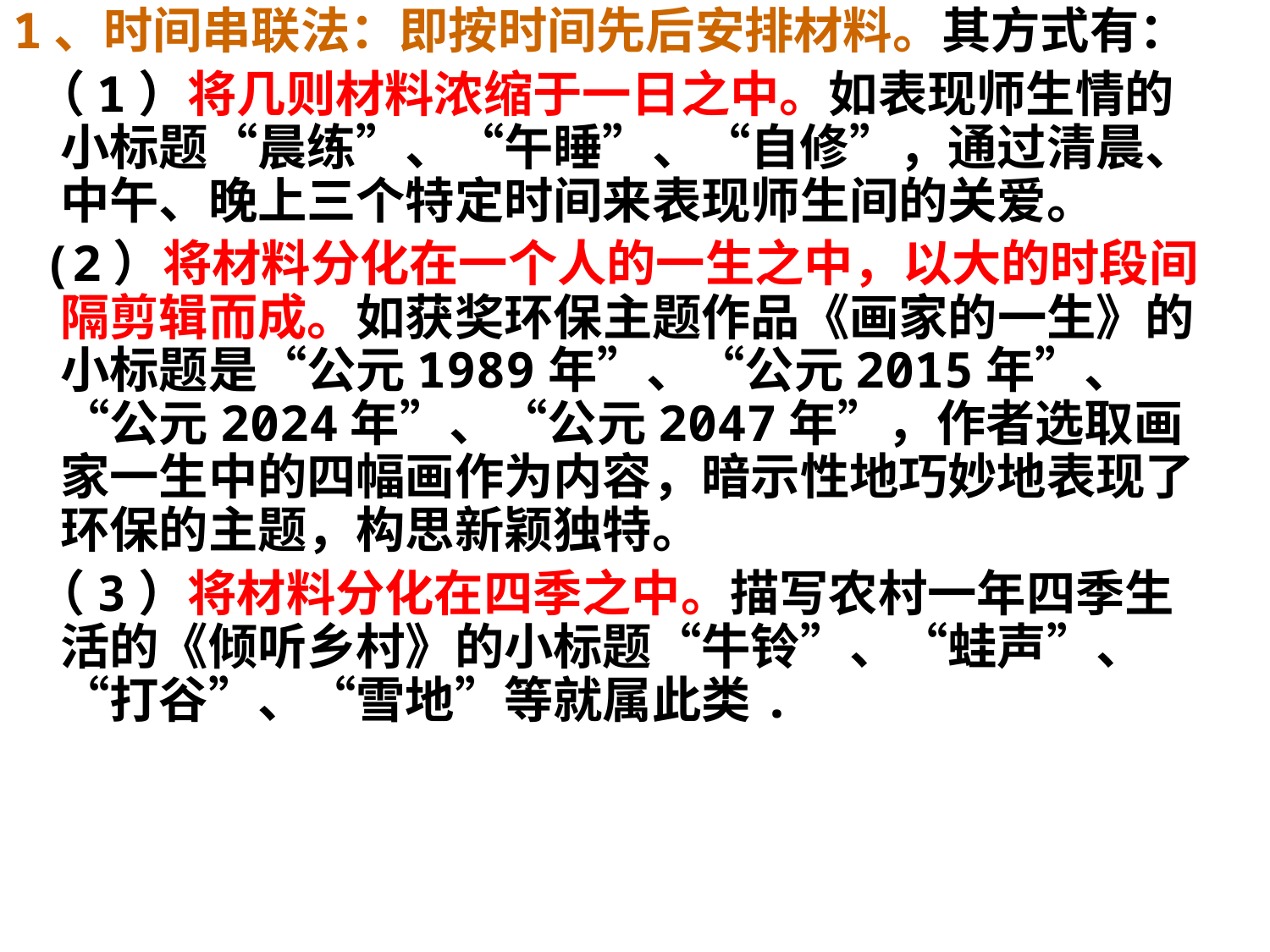

1、时间串联法：即按时间先后安排材料。其方式有：
 （1）将几则材料浓缩于一日之中。如表现师生情的小标题“晨练”、“午睡”、“自修”，通过清晨、中午、晚上三个特定时间来表现师生间的关爱。
 (2）将材料分化在一个人的一生之中，以大的时段间隔剪辑而成。如获奖环保主题作品《画家的一生》的小标题是“公元1989年”、“公元2015年”、“公元2024年”、“公元2047年”，作者选取画家一生中的四幅画作为内容，暗示性地巧妙地表现了环保的主题，构思新颖独特。
 （3）将材料分化在四季之中。描写农村一年四季生活的《倾听乡村》的小标题“牛铃”、“蛙声”、“打谷”、“雪地”等就属此类.